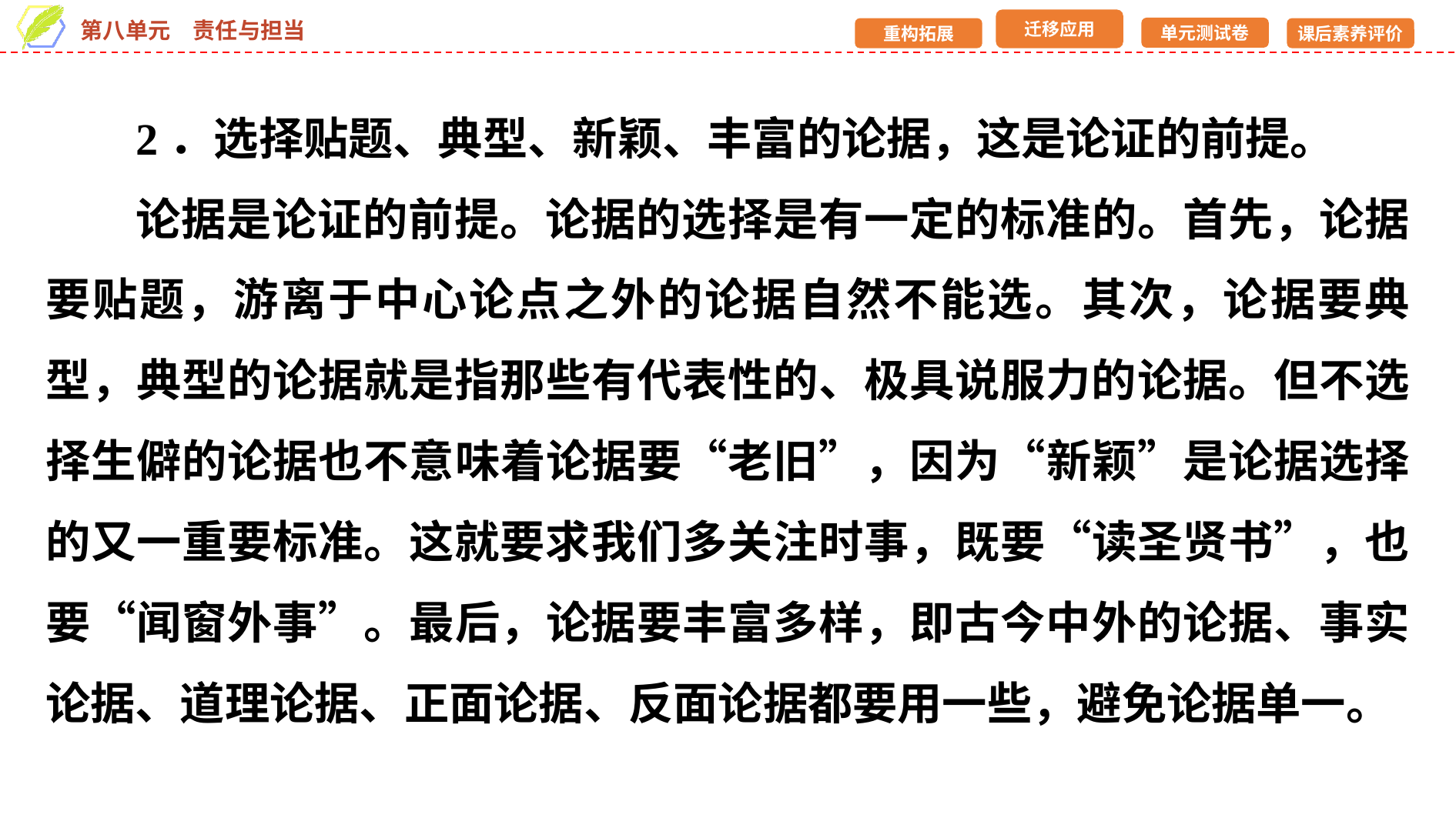

2．选择贴题、典型、新颖、丰富的论据，这是论证的前提。
论据是论证的前提。论据的选择是有一定的标准的。首先，论据要贴题，游离于中心论点之外的论据自然不能选。其次，论据要典型，典型的论据就是指那些有代表性的、极具说服力的论据。但不选择生僻的论据也不意味着论据要“老旧”，因为“新颖”是论据选择的又一重要标准。这就要求我们多关注时事，既要“读圣贤书”，也要“闻窗外事”。最后，论据要丰富多样，即古今中外的论据、事实论据、道理论据、正面论据、反面论据都要用一些，避免论据单一。